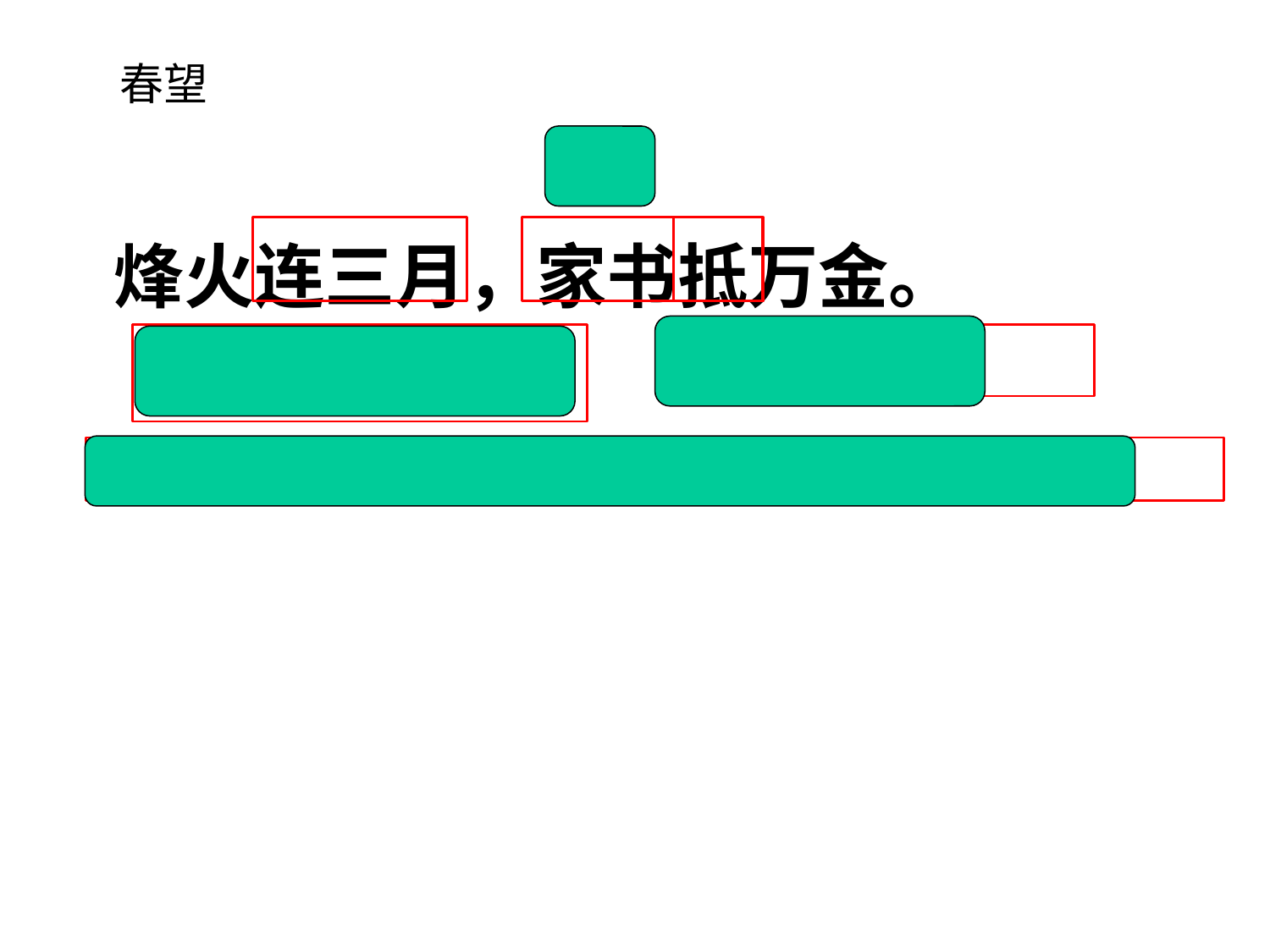

春望

家信
烽火连三月，家书抵万金。

古时边防报警的烟火，这里指战事。
相当；值。

战火接近几个月没有停息，一封家书抵得上万金。